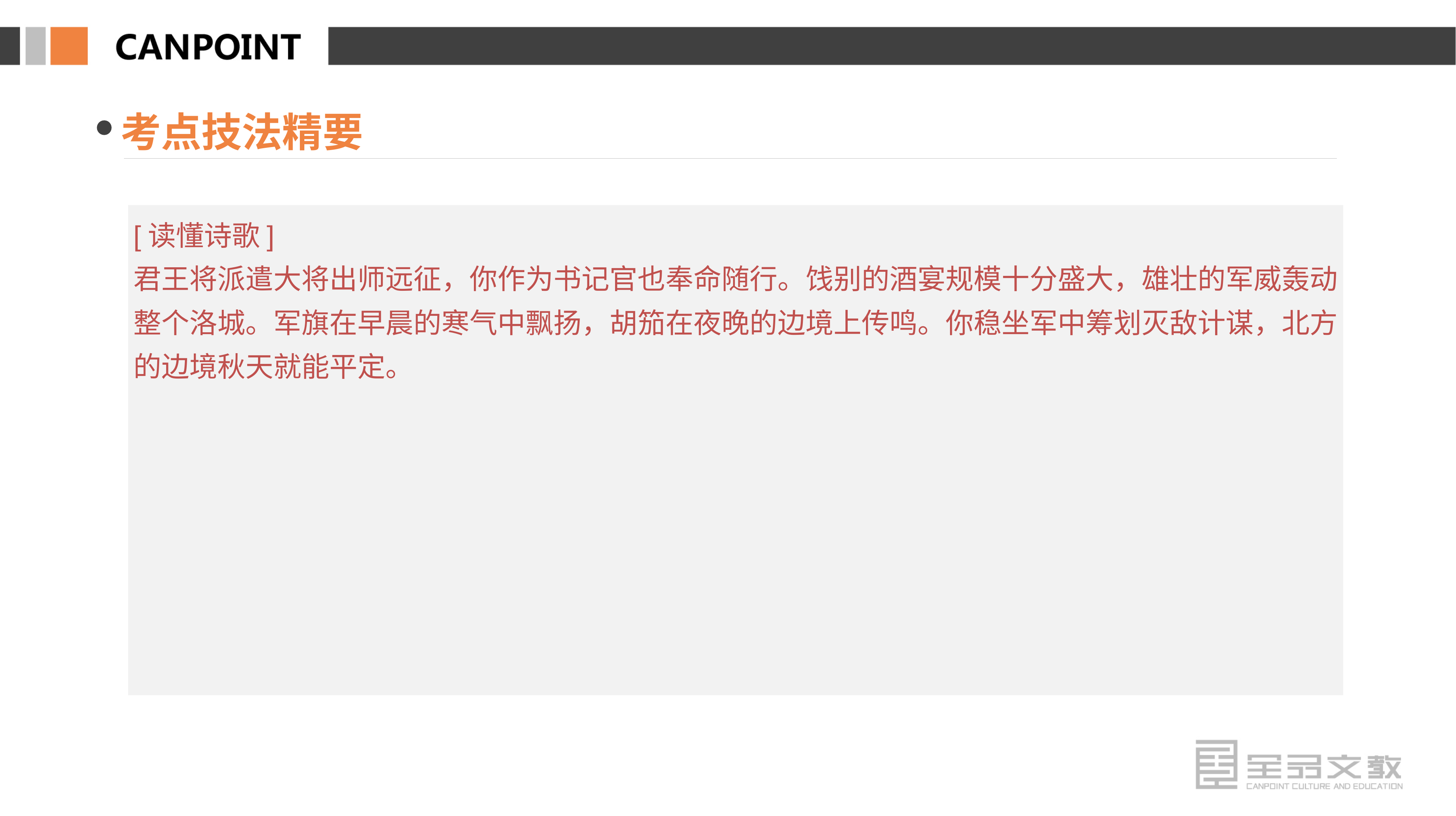

考点技法精要

[读懂诗歌]
君王将派遣大将出师远征，你作为书记官也奉命随行。饯别的酒宴规模十分盛大，雄壮的军威轰动整个洛城。军旗在早晨的寒气中飘扬，胡笳在夜晚的边境上传鸣。你稳坐军中筹划灭敌计谋，北方的边境秋天就能平定。